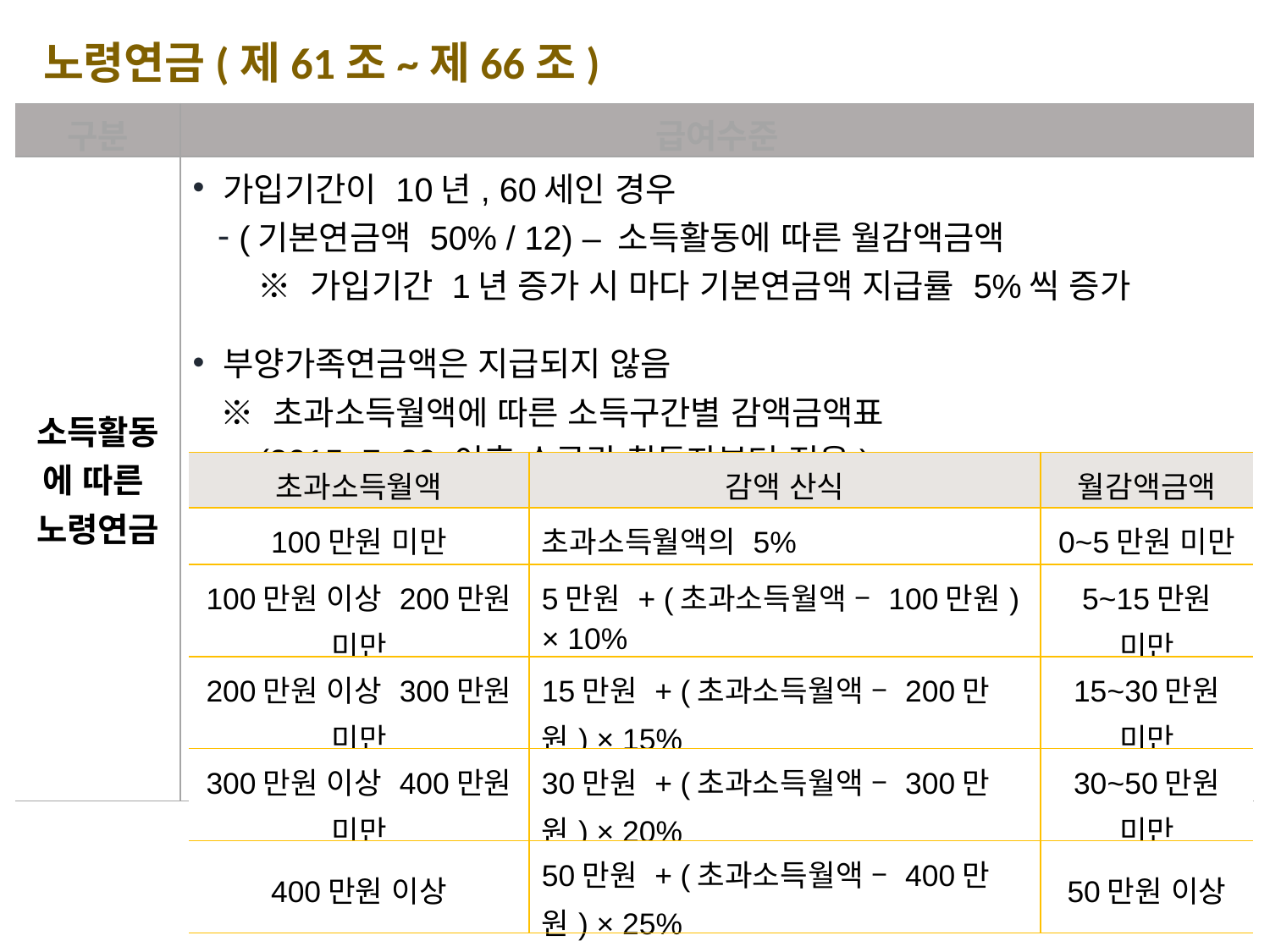

노령연금(제61조~제66조)
| 구분 | 급여수준 |
| --- | --- |
| 소득활동에 따른 노령연금 | 가입기간이 10년, 60세인 경우 (기본연금액 50% / 12) – 소득활동에 따른 월감액금액 ※ 가입기간 1년 증가 시 마다 기본연금액 지급률 5%씩 증가 부양가족연금액은 지급되지 않음 ※ 초과소득월액에 따른 소득구간별 감액금액표 (2015. 7. 29 이후 수급권 취득자부터 적용) |
| 초과소득월액 | 감액 산식 | 월감액금액 |
| --- | --- | --- |
| 100만원 미만 | 초과소득월액의 5% | 0~5만원 미만 |
| 100만원 이상 200만원 미만 | 5만원 + (초과소득월액 – 100만원) × 10% | 5~15만원 미만 |
| 200만원 이상 300만원 미만 | 15만원 + (초과소득월액 – 200만원) × 15% | 15~30만원 미만 |
| 300만원 이상 400만원 미만 | 30만원 + (초과소득월액 – 300만원) × 20% | 30~50만원 미만 |
| 400만원 이상 | 50만원 + (초과소득월액 – 400만원) × 25% | 50만원 이상 |